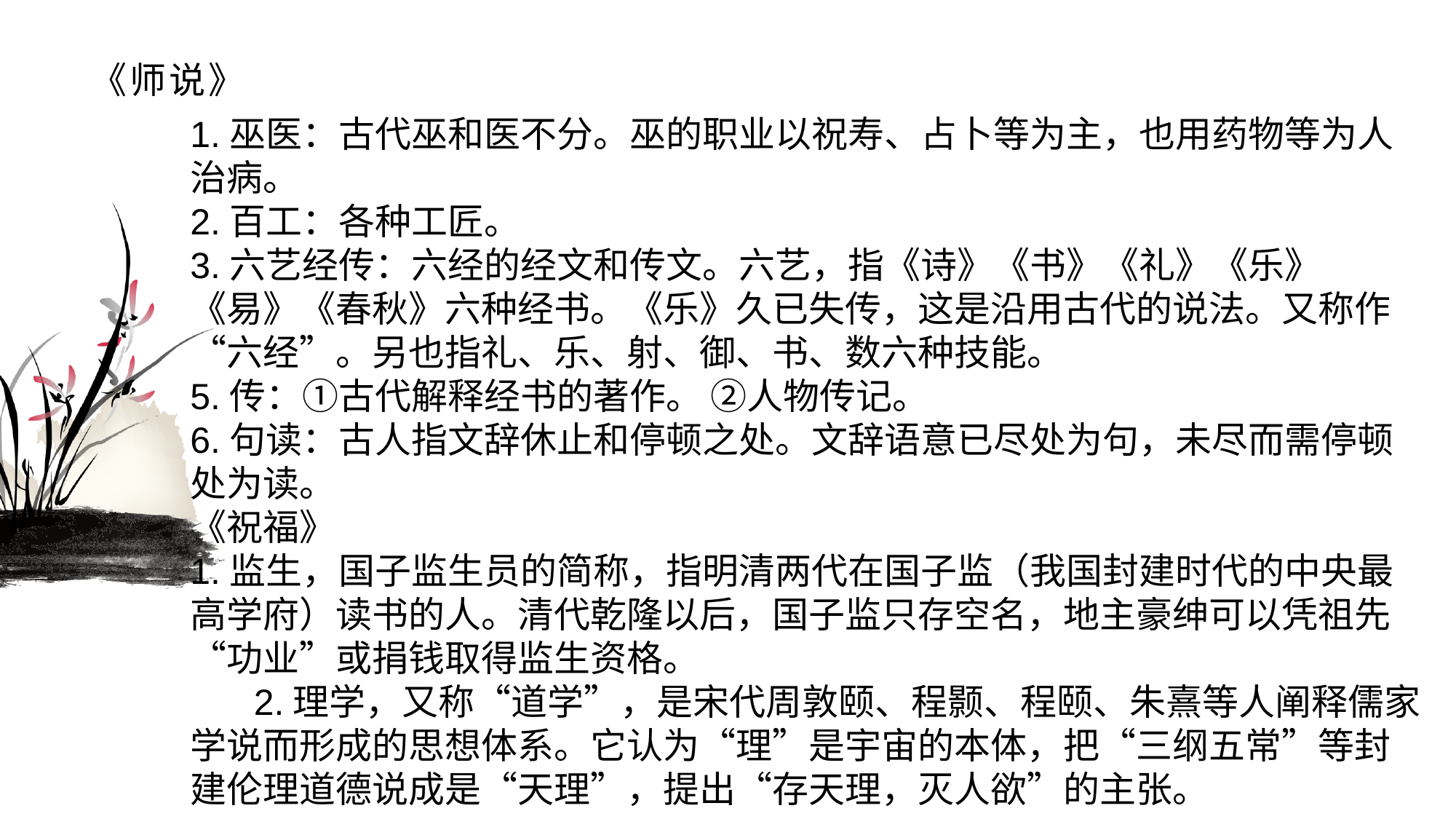

# 《师说》
1.巫医：古代巫和医不分。巫的职业以祝寿、占卜等为主，也用药物等为人治病。       2.百工：各种工匠。3.六艺经传：六经的经文和传文。六艺，指《诗》《书》《礼》《乐》《易》《春秋》六种经书。《乐》久已失传，这是沿用古代的说法。又称作“六经”。另也指礼、乐、射、御、书、数六种技能。5.传：①古代解释经书的著作。 ②人物传记。6.句读：古人指文辞休止和停顿之处。文辞语意已尽处为句，未尽而需停顿处为读。《祝福》1.监生，国子监生员的简称，指明清两代在国子监（我国封建时代的中央最高学府）读书的人。清代乾隆以后，国子监只存空名，地主豪绅可以凭祖先“功业”或捐钱取得监生资格。2.理学，又称“道学”，是宋代周敦颐、程颢、程颐、朱熹等人阐释儒家学说而形成的思想体系。它认为“理”是宇宙的本体，把“三纲五常”等封建伦理道德说成是“天理”，提出“存天理，灭人欲”的主张。